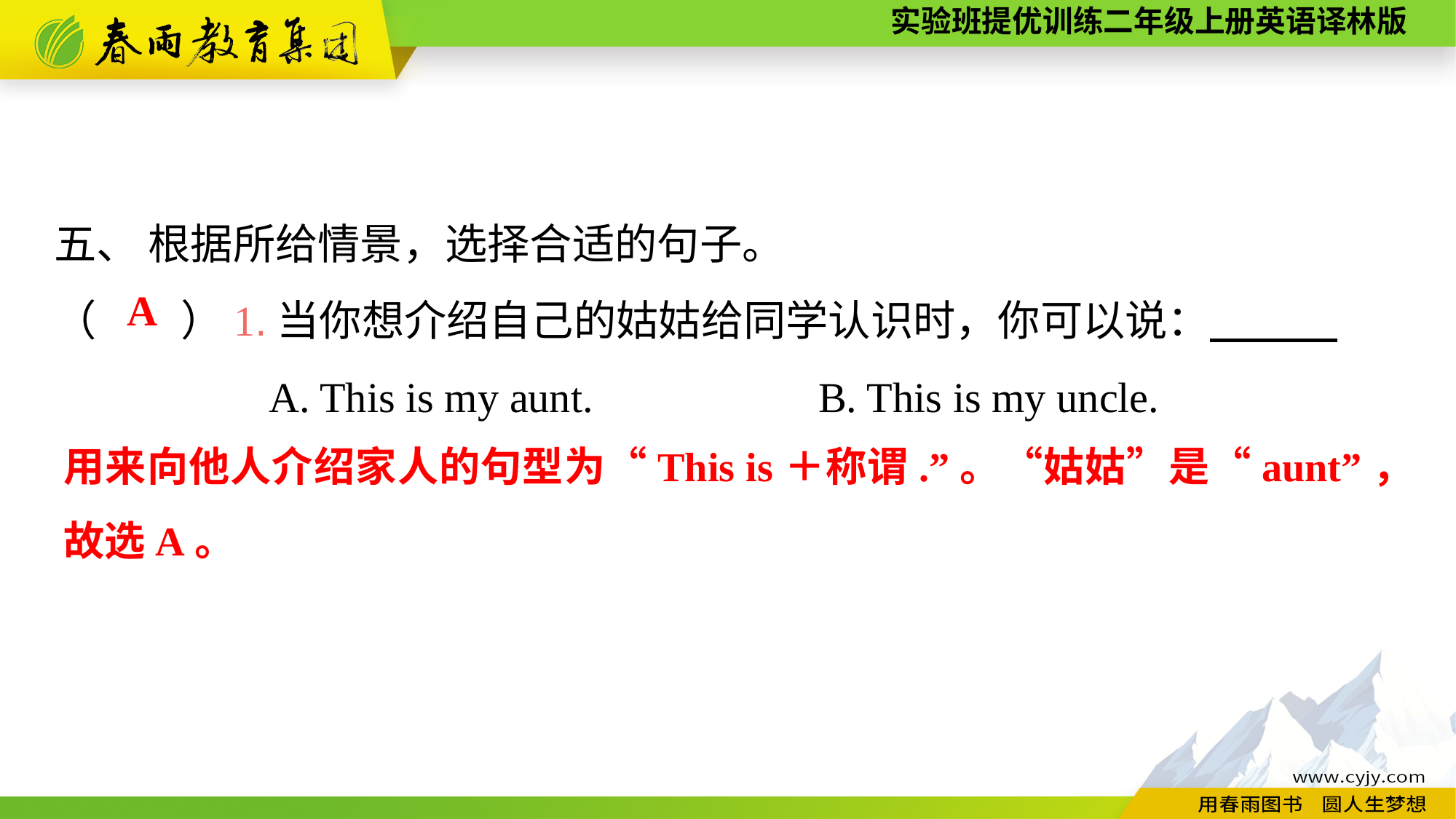

五、 根据所给情景，选择合适的句子。
（　　）1.当你想介绍自己的姑姑给同学认识时，你可以说：
A. This is my aunt.　　　　	B. This is my uncle.
A
用来向他人介绍家人的句型为“This is＋称谓.”。“姑姑”是“aunt”，故选A。